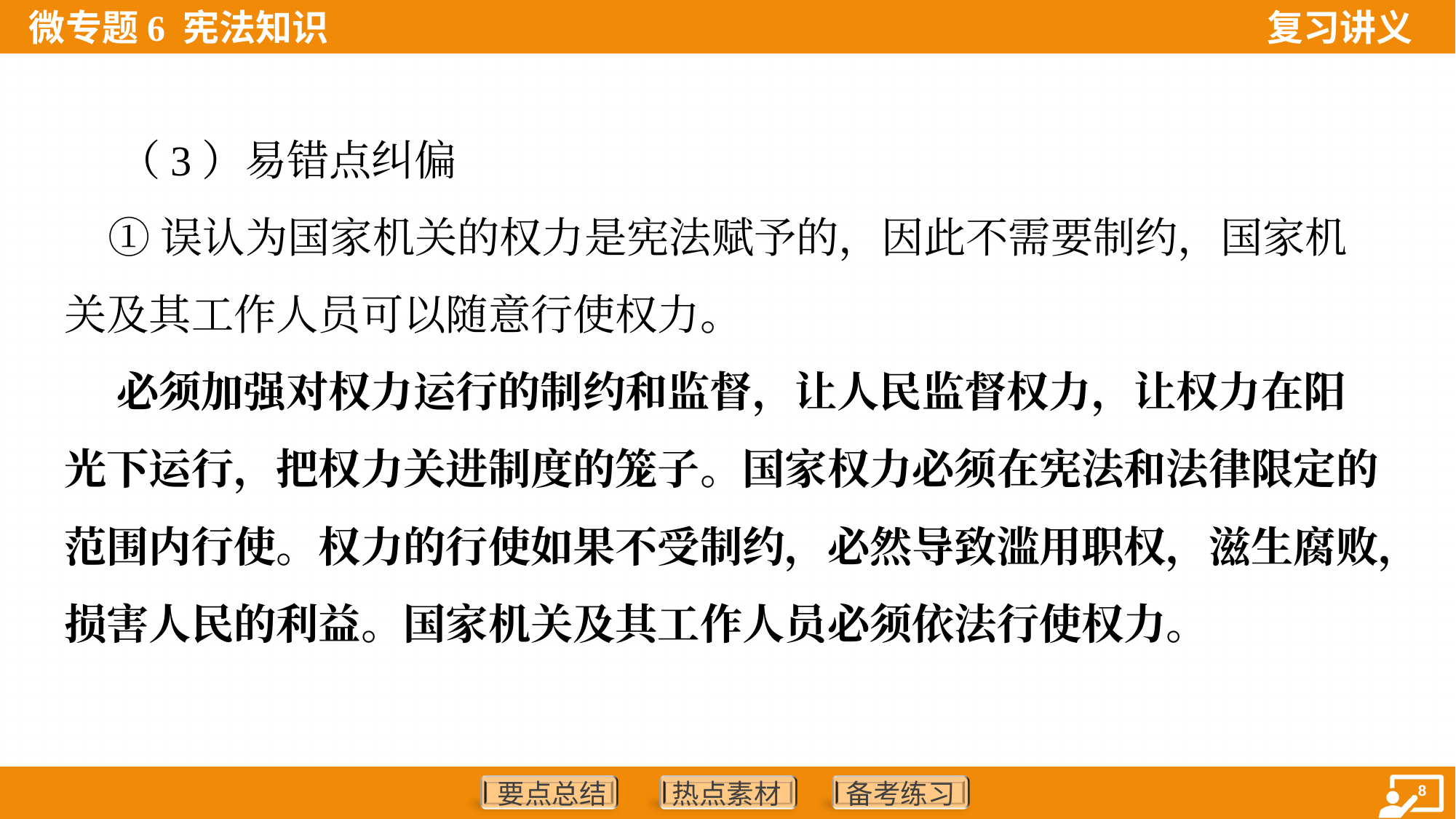

（3）易错点纠偏
    ①误认为国家机关的权力是宪法赋予的，因此不需要制约，国家机
关及其工作人员可以随意行使权力。
    必须加强对权力运行的制约和监督，让人民监督权力，让权力在阳
光下运行，把权力关进制度的笼子。国家权力必须在宪法和法律限定的
范围内行使。权力的行使如果不受制约，必然导致滥用职权，滋生腐败，
损害人民的利益。国家机关及其工作人员必须依法行使权力。